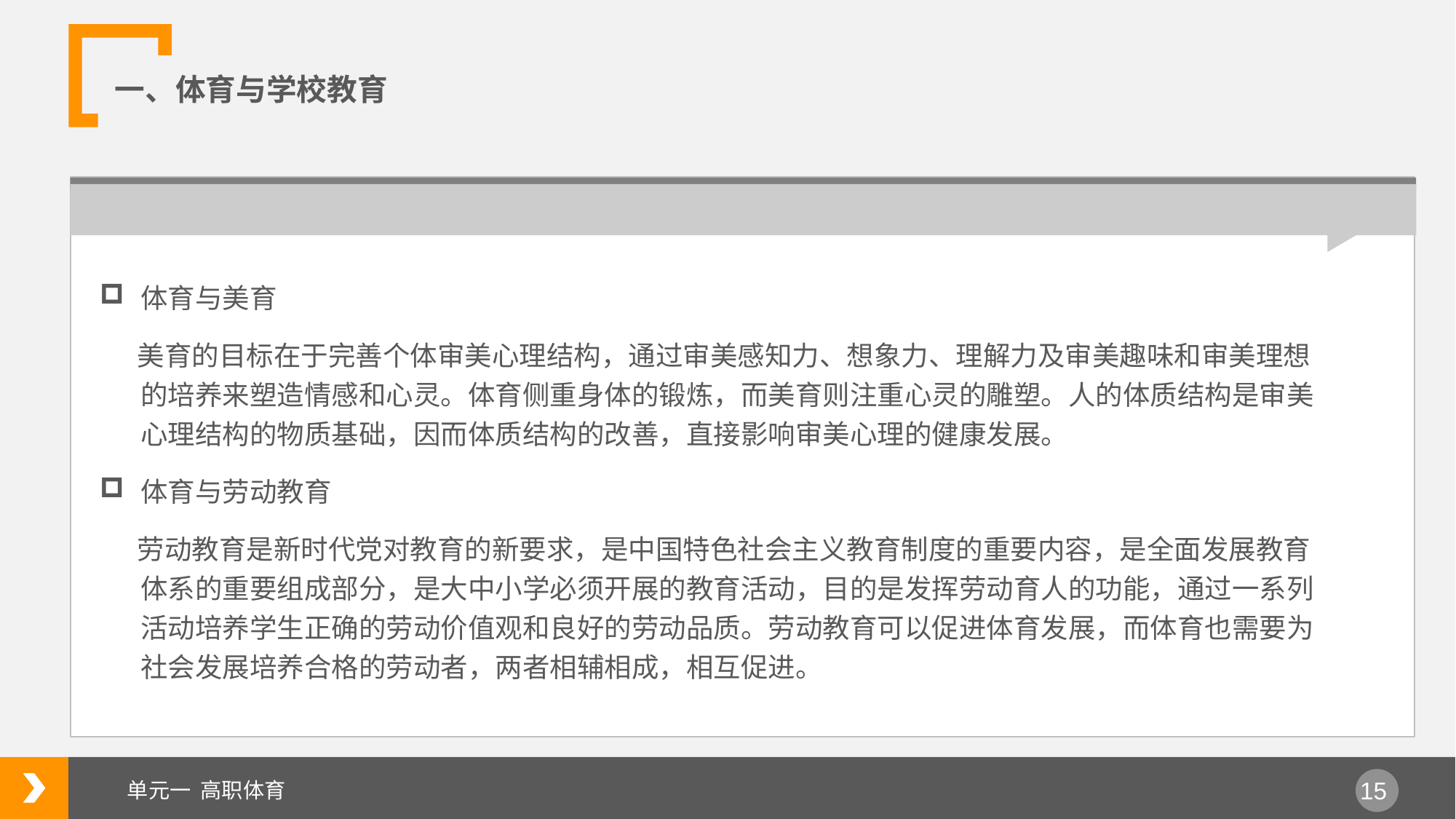

一、体育与学校教育

体育与美育
     美育的目标在于完善个体审美心理结构，通过审美感知力、想象力、理解力及审美趣味和审美理想的培养来塑造情感和心灵。体育侧重身体的锻炼，而美育则注重心灵的雕塑。人的体质结构是审美心理结构的物质基础，因而体质结构的改善，直接影响审美心理的健康发展。
体育与劳动教育
     劳动教育是新时代党对教育的新要求，是中国特色社会主义教育制度的重要内容，是全面发展教育体系的重要组成部分，是大中小学必须开展的教育活动，目的是发挥劳动育人的功能，通过一系列活动培养学生正确的劳动价值观和良好的劳动品质。劳动教育可以促进体育发展，而体育也需要为社会发展培养合格的劳动者，两者相辅相成，相互促进。
单元一  高职体育